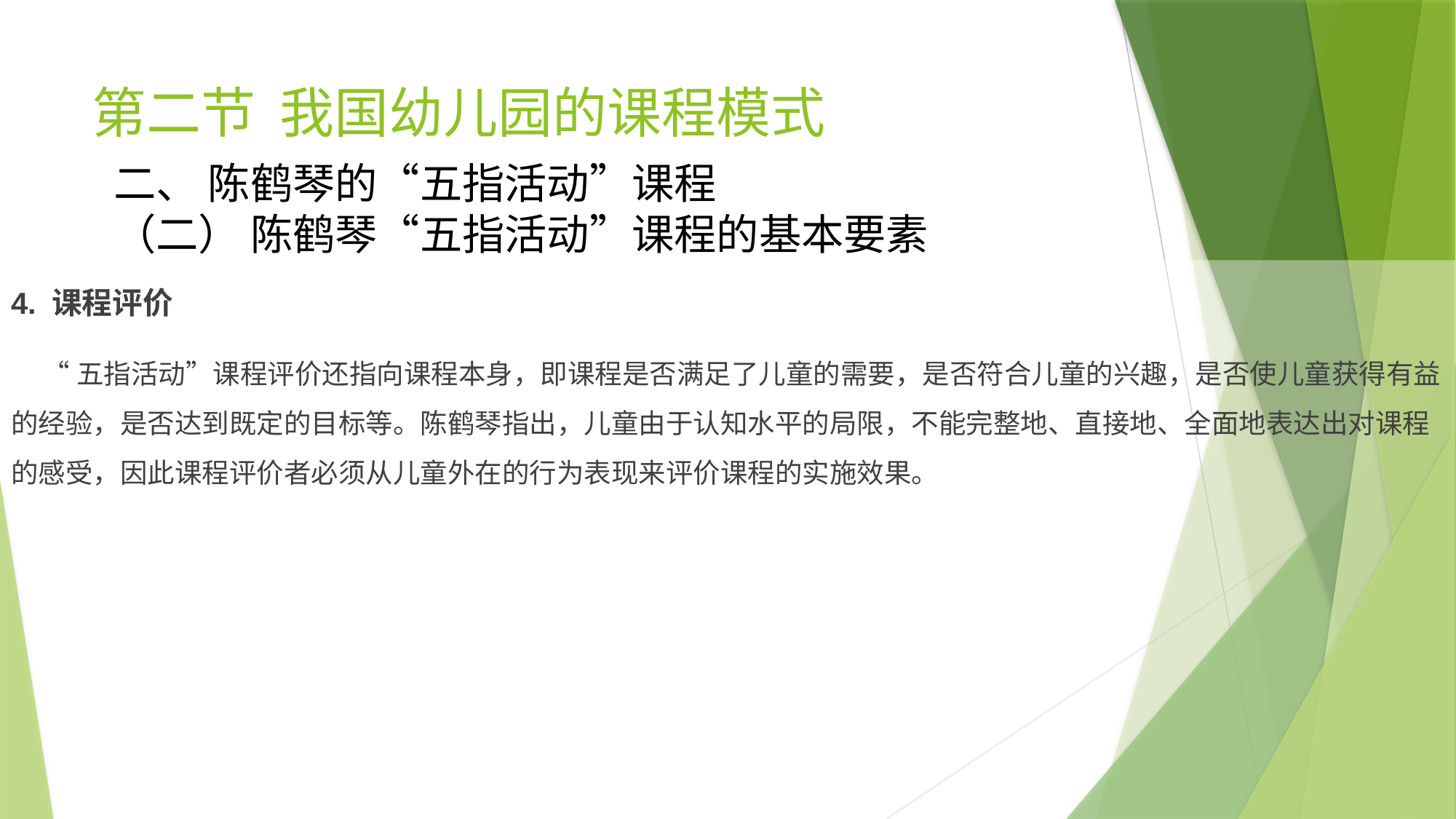

# 第二节  我国幼儿园的课程模式
二、 陈鹤琴的“五指活动”课程
（二） 陈鹤琴“五指活动”课程的基本要素
4. 课程评价
     “五指活动”课程评价还指向课程本身，即课程是否满足了儿童的需要，是否符合儿童的兴趣，是否使儿童获得有益的经验，是否达到既定的目标等。陈鹤琴指出，儿童由于认知水平的局限，不能完整地、直接地、全面地表达出对课程的感受，因此课程评价者必须从儿童外在的行为表现来评价课程的实施效果。